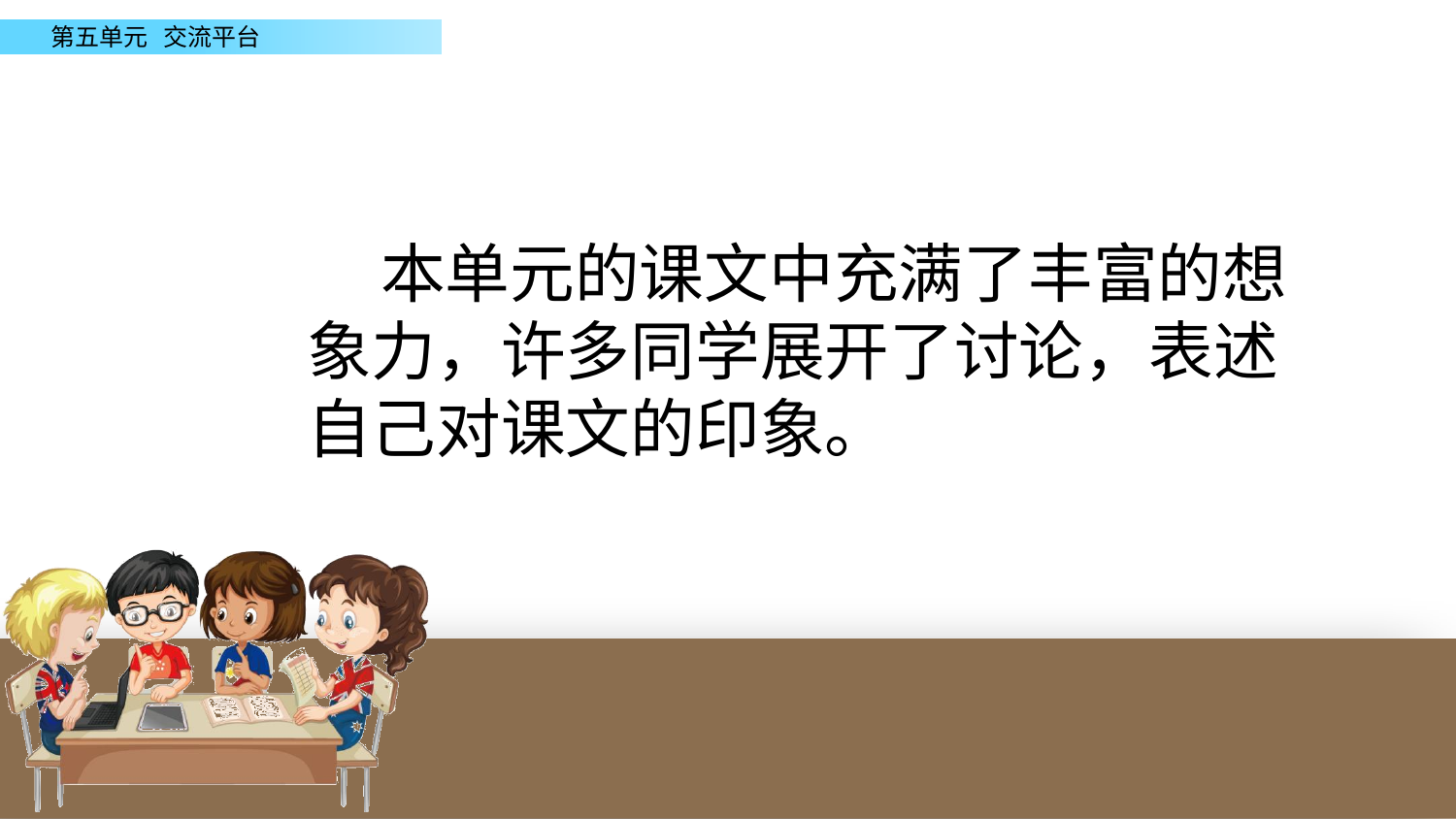

本单元的课文中充满了丰富的想象力，许多同学展开了讨论，表述自己对课文的印象。